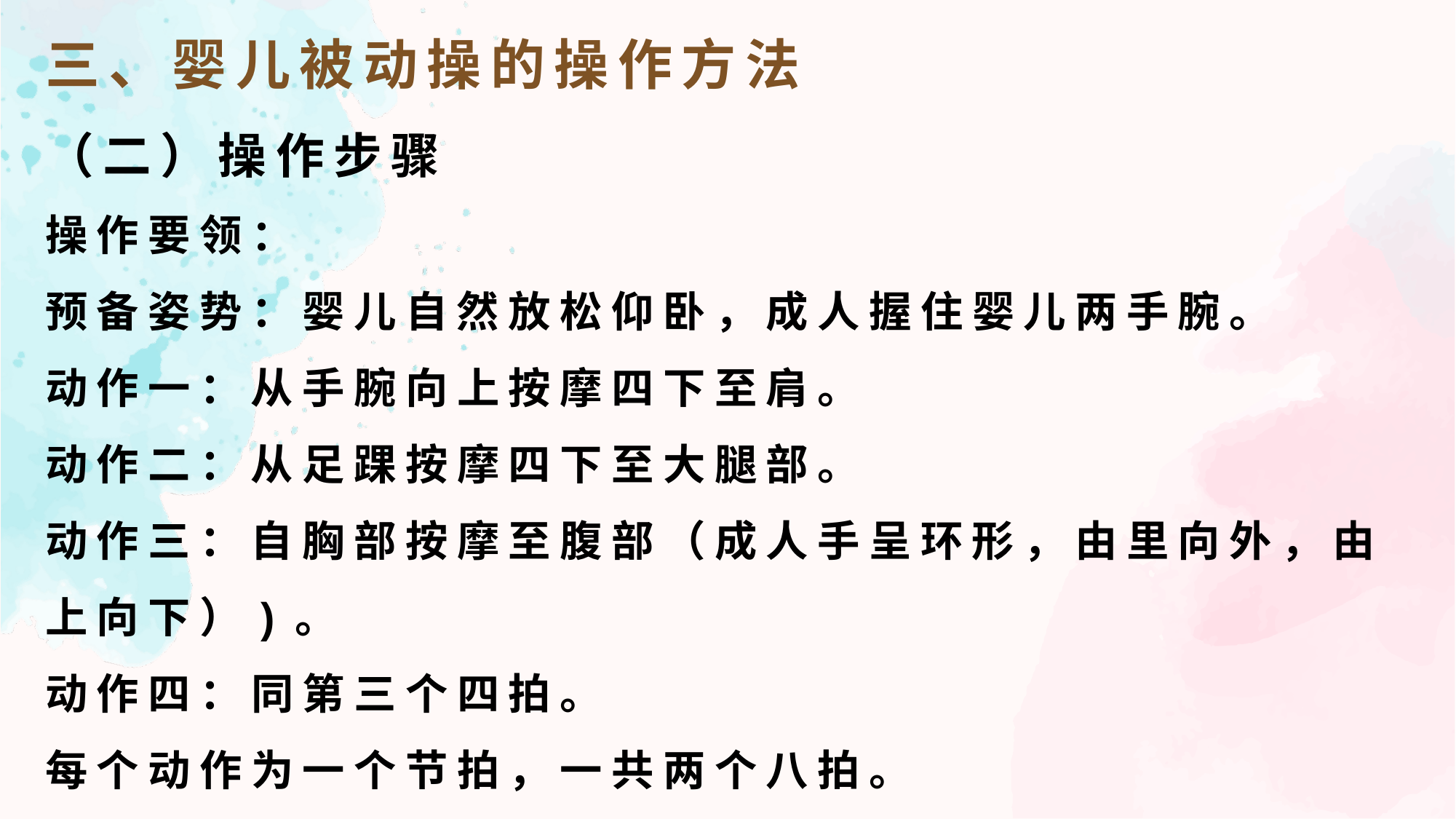

三、婴儿被动操的操作方法
（二）操作步骤
操作要领：
预备姿势：婴儿自然放松仰卧，成人握住婴儿两手腕。
动作一：从手腕向上按摩四下至肩。
动作二：从足踝按摩四下至大腿部。
动作三：自胸部按摩至腹部（成人手呈环形，由里向外，由上向下）)。
动作四：同第三个四拍。
每个动作为一个节拍，一共两个八拍。